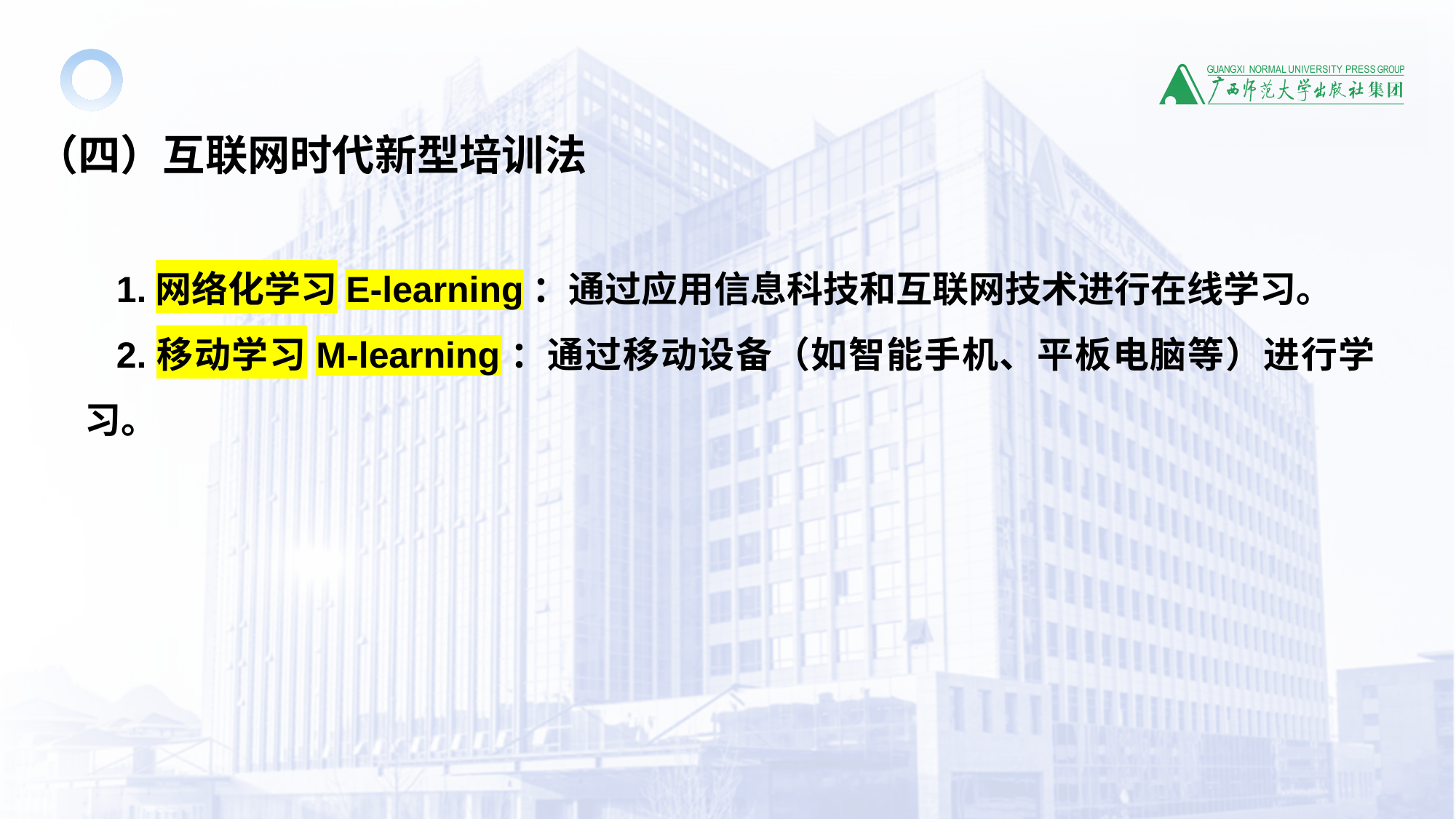

（四）互联网时代新型培训法
1.网络化学习E-learning：通过应用信息科技和互联网技术进行在线学习。
2.移动学习M-learning：通过移动设备（如智能手机、平板电脑等）进行学习。